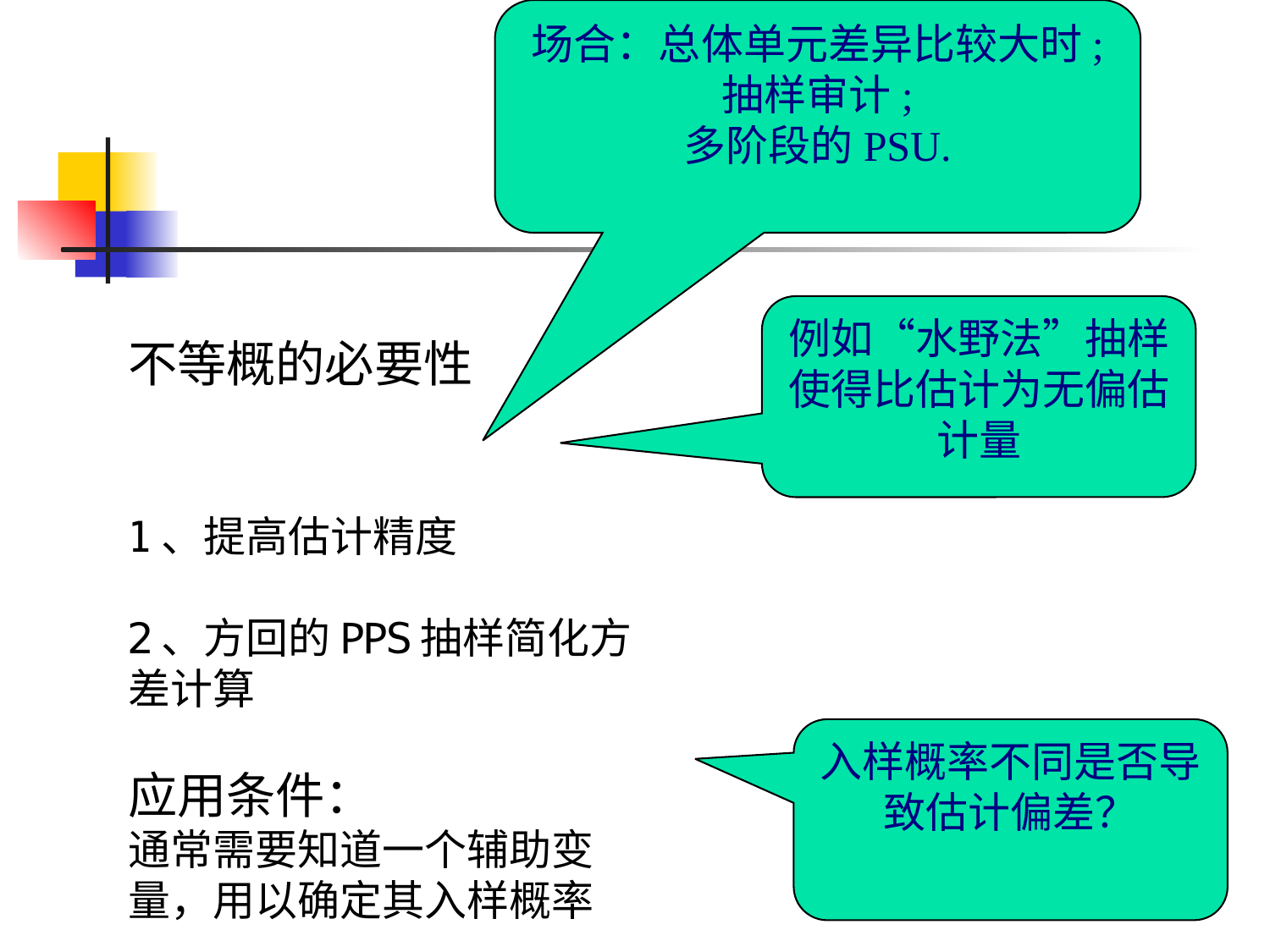

场合：总体单元差异比较大时;
抽样审计;
多阶段的PSU.
例如“水野法”抽样使得比估计为无偏估计量
不等概的必要性

1、提高估计精度

2、方回的PPS抽样简化方差计算

应用条件：
通常需要知道一个辅助变量，用以确定其入样概率
入样概率不同是否导致估计偏差？